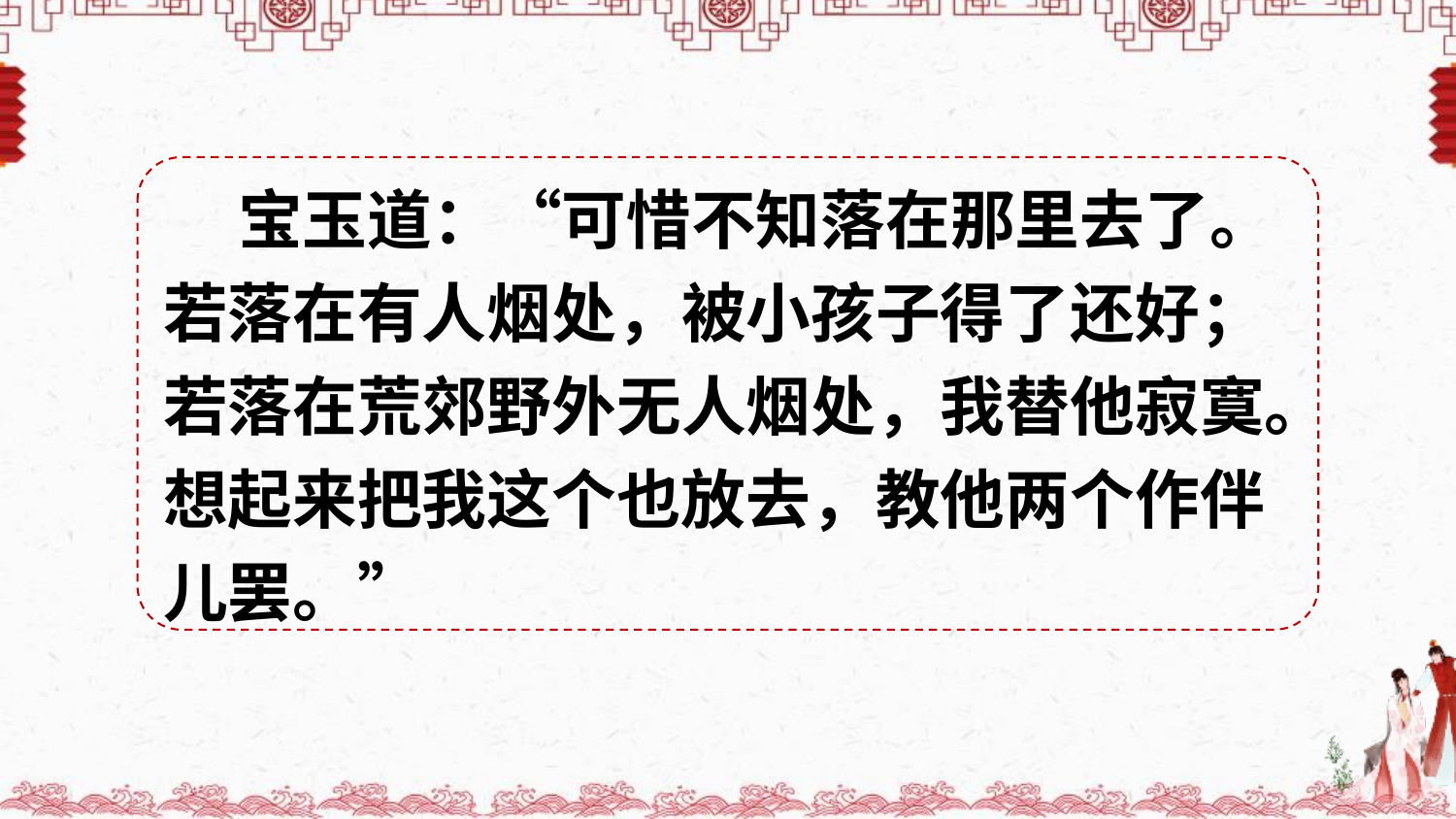

宝玉道：“可惜不知落在那里去了。若落在有人烟处，被小孩子得了还好；若落在荒郊野外无人烟处，我替他寂寞。想起来把我这个也放去，教他两个作伴儿罢。”